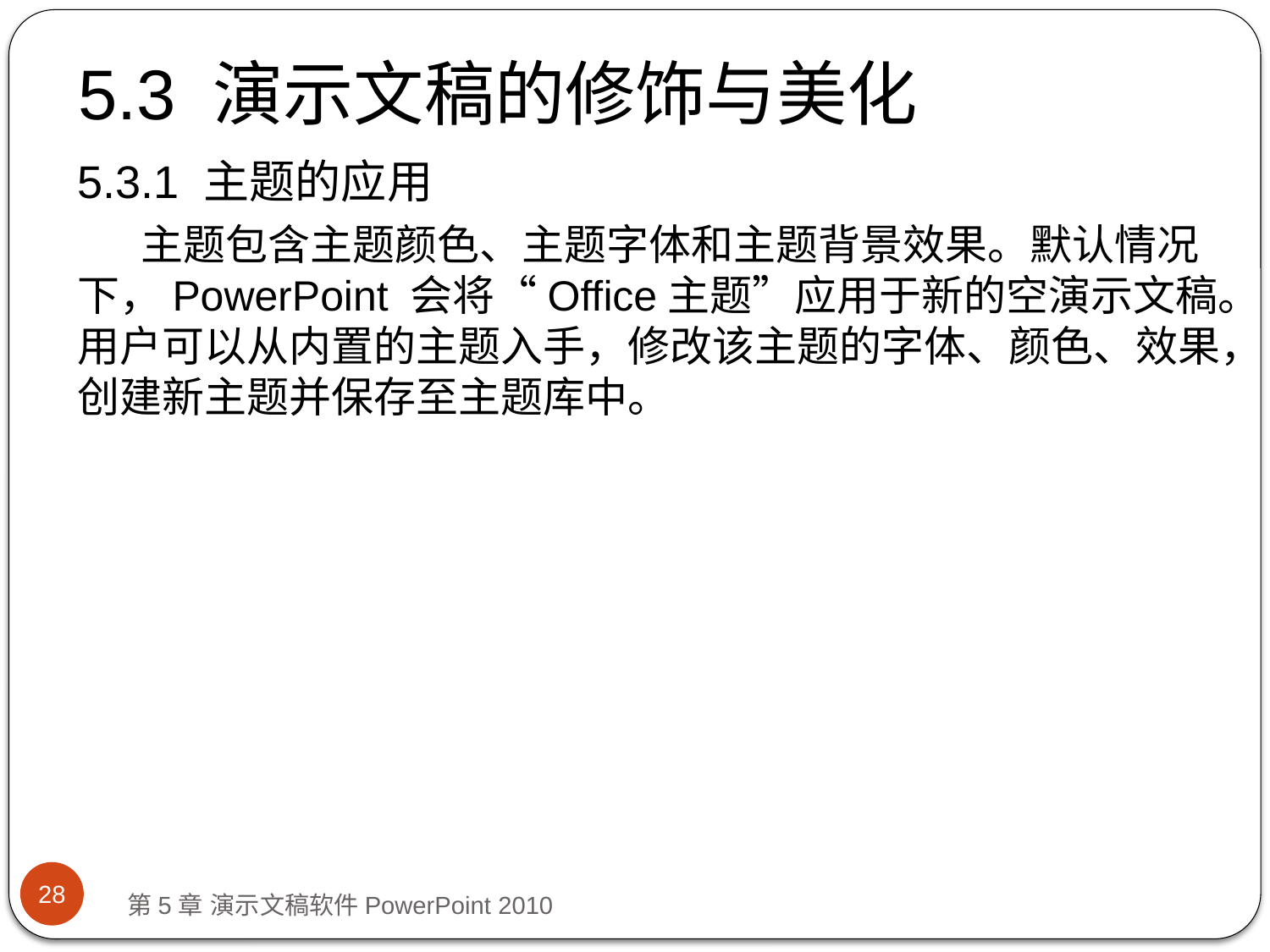

# 5.3 演示文稿的修饰与美化
5.3.1 主题的应用
主题包含主题颜色、主题字体和主题背景效果。默认情况下，PowerPoint 会将“Office主题”应用于新的空演示文稿。用户可以从内置的主题入手，修改该主题的字体、颜色、效果，创建新主题并保存至主题库中。

28
第5章 演示文稿软件PowerPoint 2010